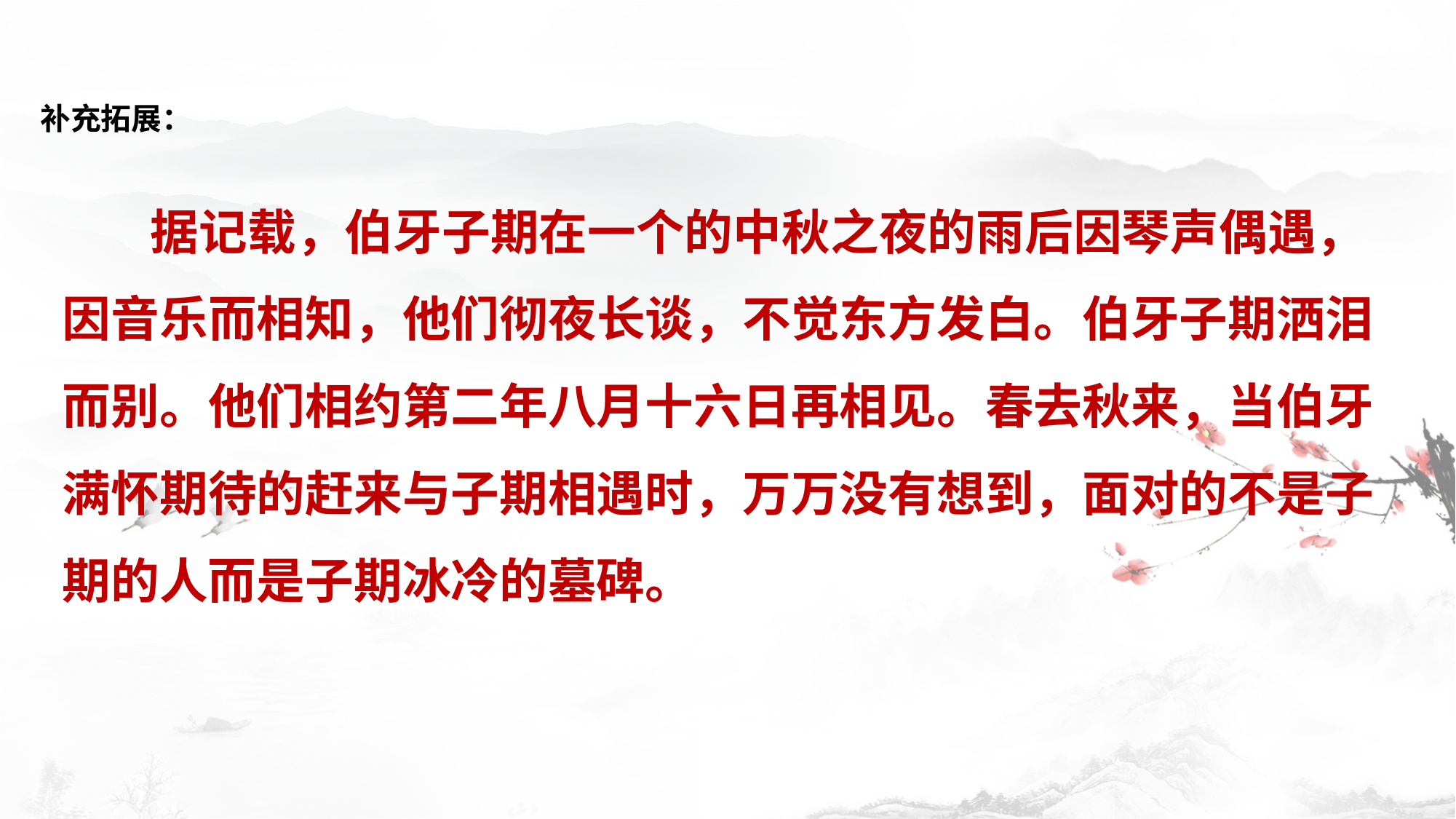

补充拓展：
       据记载，伯牙子期在一个的中秋之夜的雨后因琴声偶遇，因音乐而相知，他们彻夜长谈，不觉东方发白。伯牙子期洒泪而别。他们相约第二年八月十六日再相见。春去秋来，当伯牙满怀期待的赶来与子期相遇时，万万没有想到，面对的不是子期的人而是子期冰冷的墓碑。